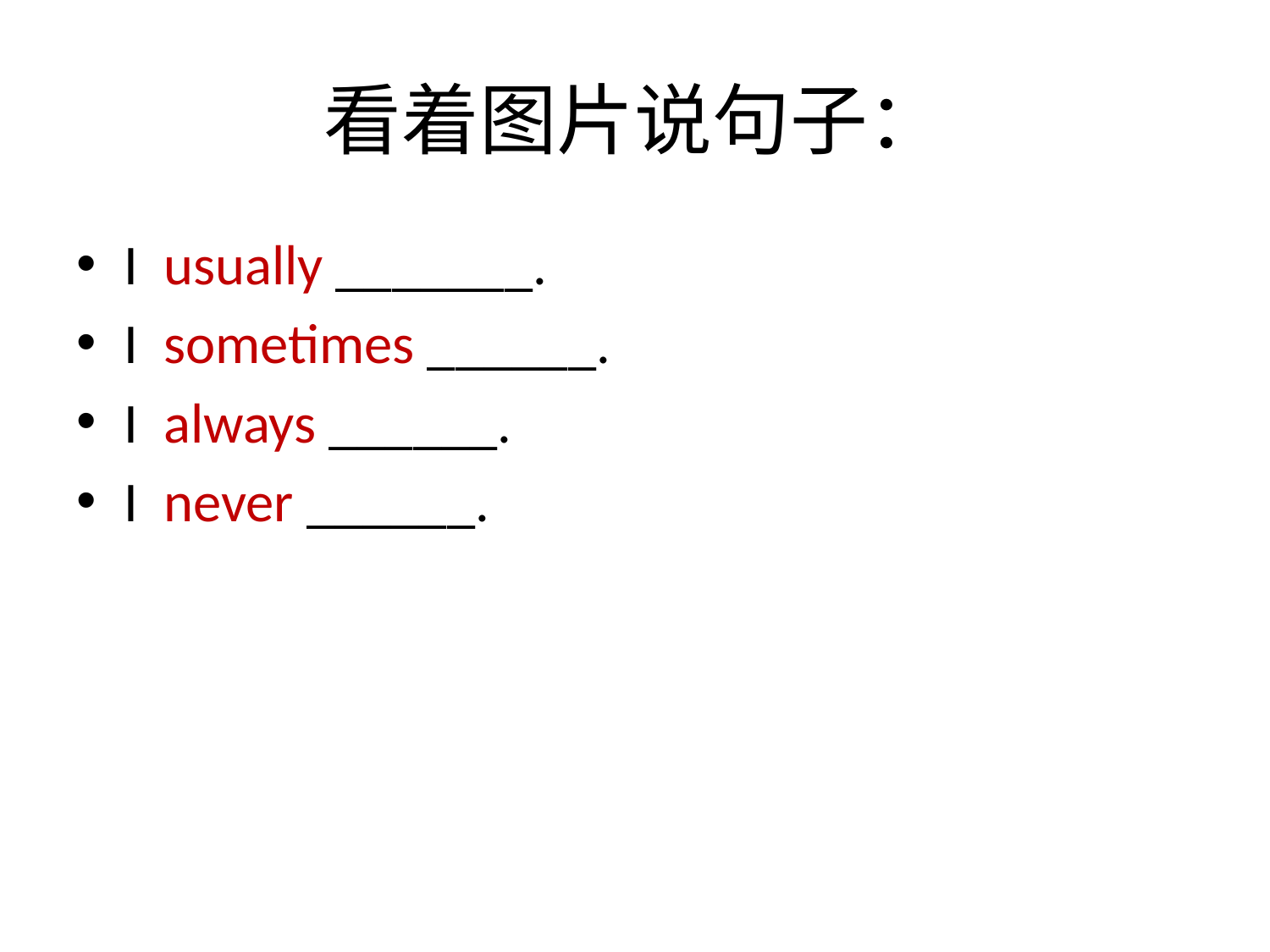

# 看着图片说句子：
I  usually _______.
I  sometimes ______.
I  always ______.
I  never ______.